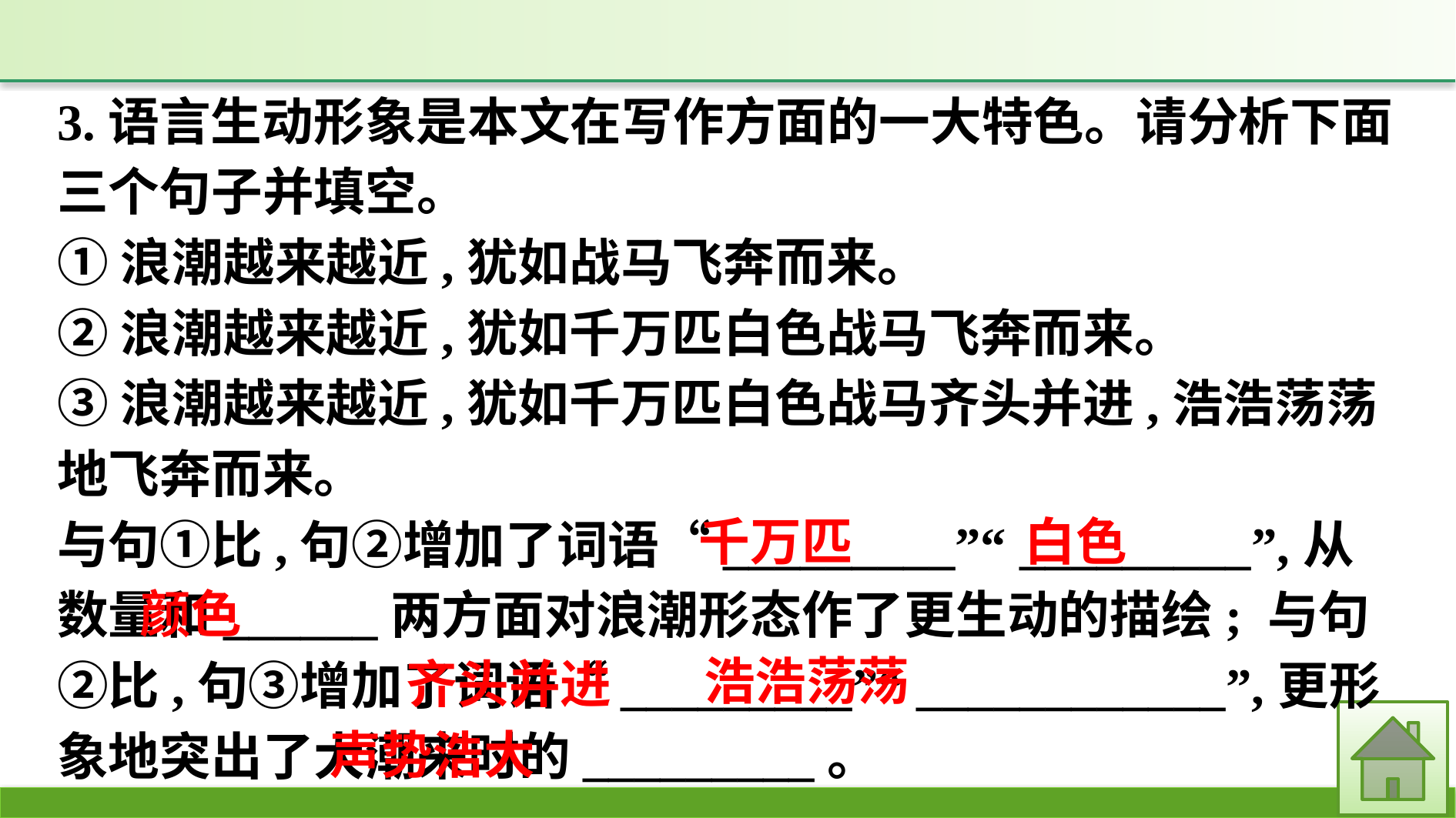

3.语言生动形象是本文在写作方面的一大特色。请分析下面三个句子并填空。
①浪潮越来越近,犹如战马飞奔而来。
②浪潮越来越近,犹如千万匹白色战马飞奔而来。
③浪潮越来越近,犹如千万匹白色战马齐头并进,浩浩荡荡地飞奔而来。
与句①比,句②增加了词语“_________”“ _________”,从数量和______两方面对浪潮形态作了更生动的描绘; 与句②比,句③增加了词语“_________”“ ____________”,更形象地突出了大潮来时的_________。
千万匹
白色
颜色
浩浩荡荡
齐头并进
声势浩大